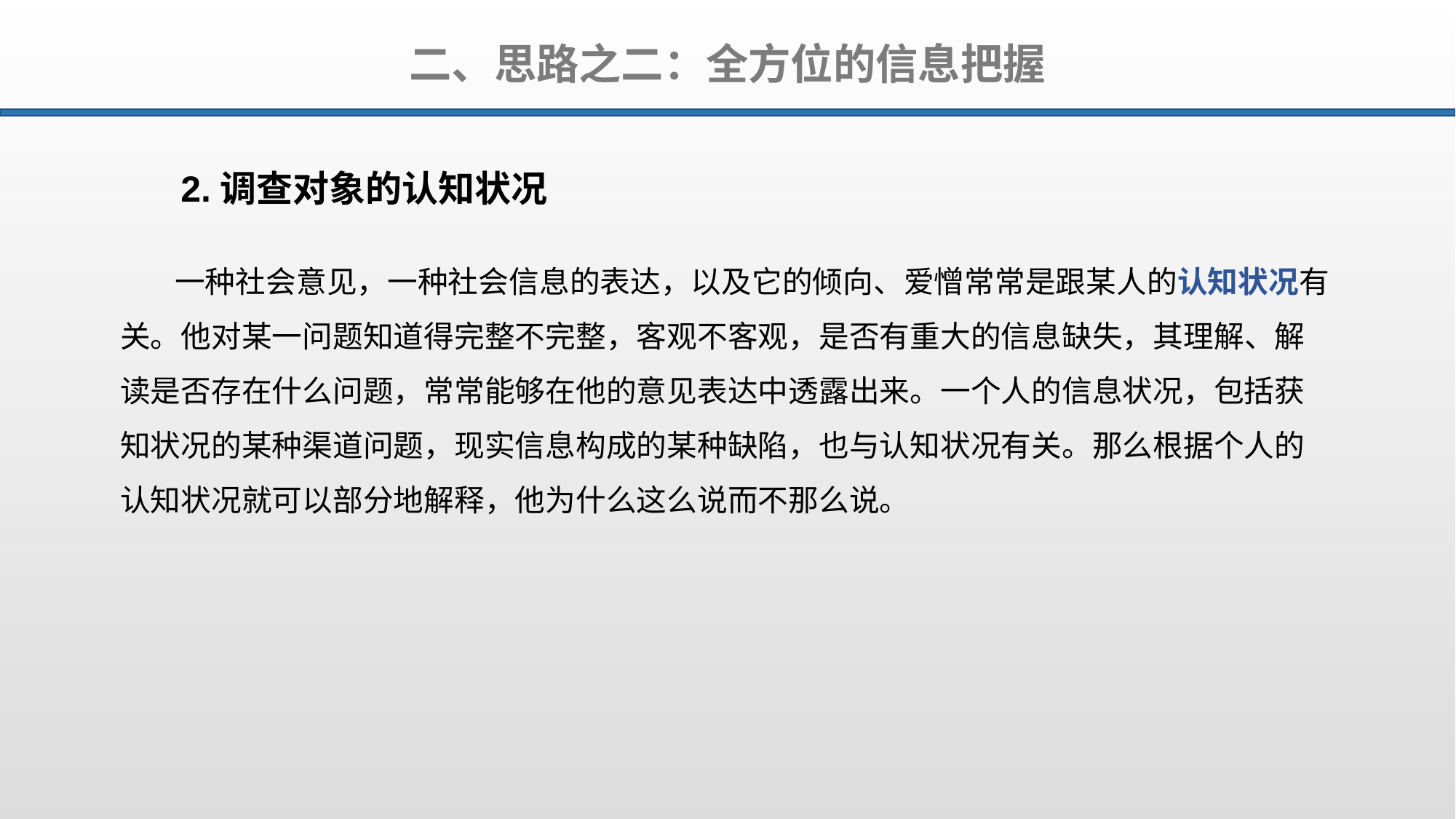

二、思路之二：全方位的信息把握

2.调查对象的认知状况
一种社会意见，一种社会信息的表达，以及它的倾向、爱憎常常是跟某人的认知状况有关。他对某一问题知道得完整不完整，客观不客观，是否有重大的信息缺失，其理解、解读是否存在什么问题，常常能够在他的意见表达中透露出来。一个人的信息状况，包括获知状况的某种渠道问题，现实信息构成的某种缺陷，也与认知状况有关。那么根据个人的认知状况就可以部分地解释，他为什么这么说而不那么说。